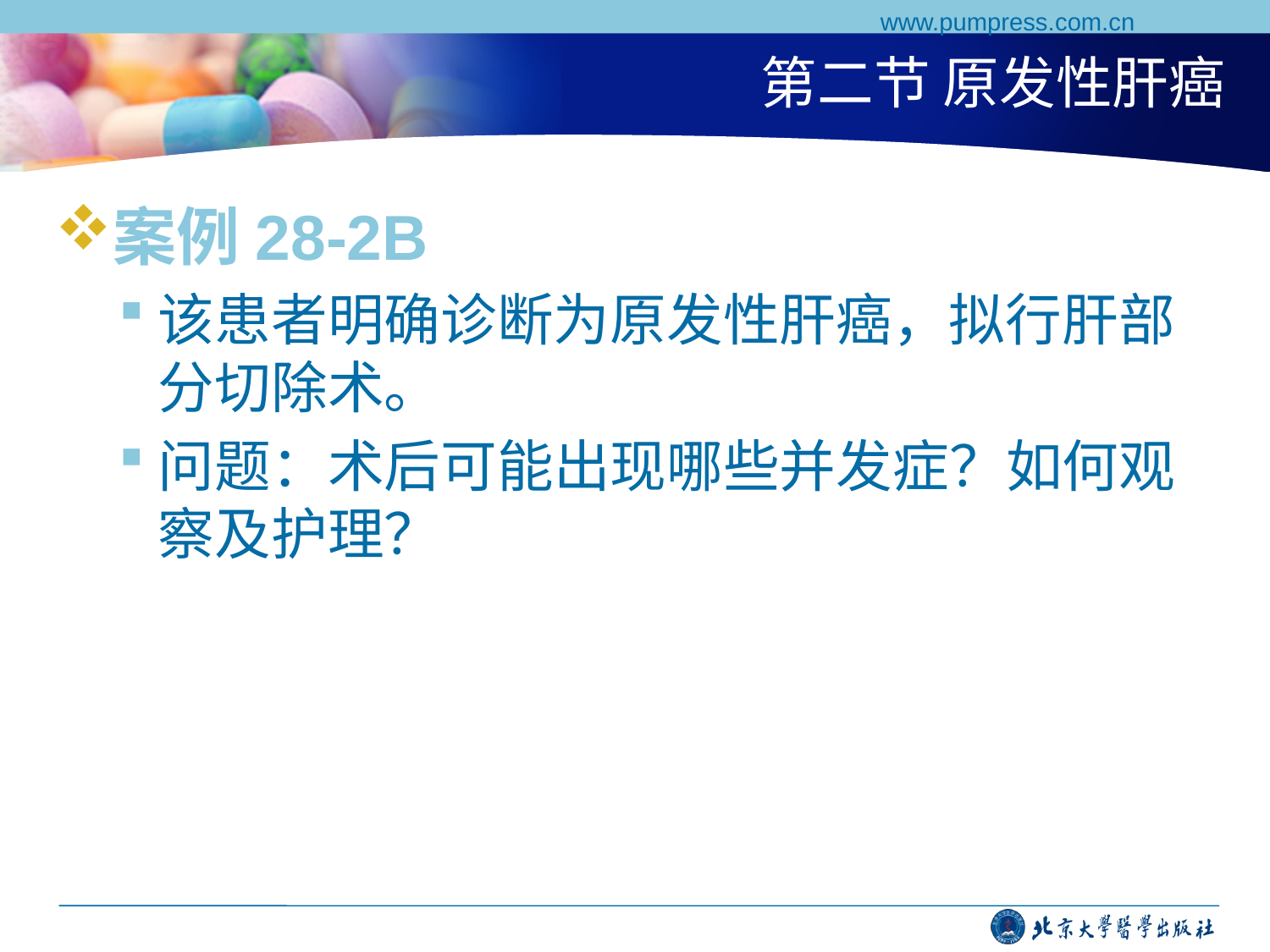

www.pumpress.com.cn
# 第二节 原发性肝癌
案例28-2B
该患者明确诊断为原发性肝癌，拟行肝部分切除术。
问题：术后可能出现哪些并发症？如何观察及护理？